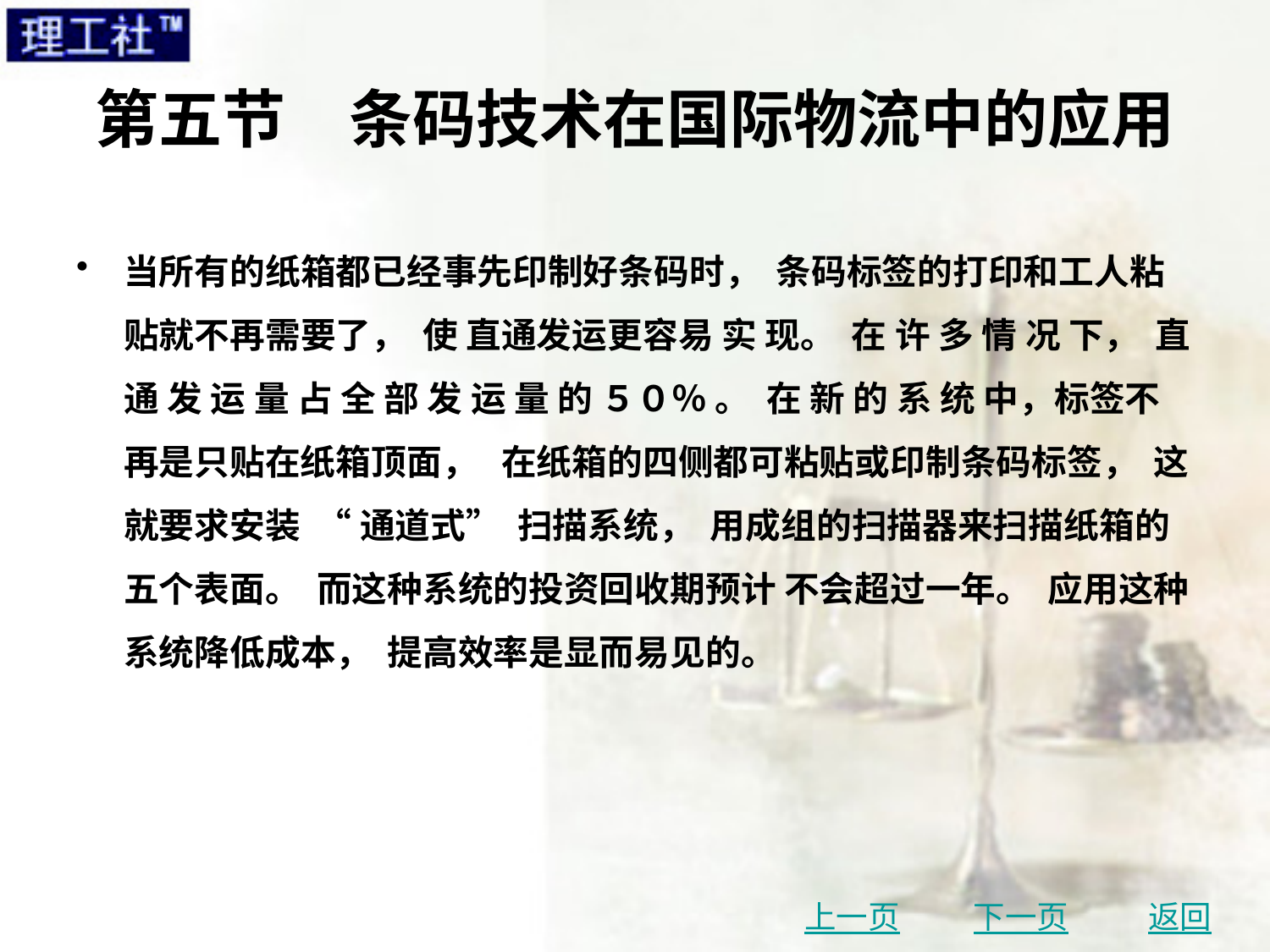

# 第五节　条码技术在国际物流中的应用
当所有的纸箱都已经事先印制好条码时，  条码标签的打印和工人粘贴就不再需要了，  使 直通发运更容易 实 现。  在 许 多 情 况 下，  直 通 发 运 量 占 全 部 发 运 量 的 ５０％ 。  在 新 的 系 统 中，标签不再是只贴在纸箱顶面，   在纸箱的四侧都可粘贴或印制条码标签，  这就要求安装  “ 通道式”  扫描系统，  用成组的扫描器来扫描纸箱的五个表面。  而这种系统的投资回收期预计 不会超过一年。  应用这种系统降低成本，  提高效率是显而易见的。

上一页
下一页
返回